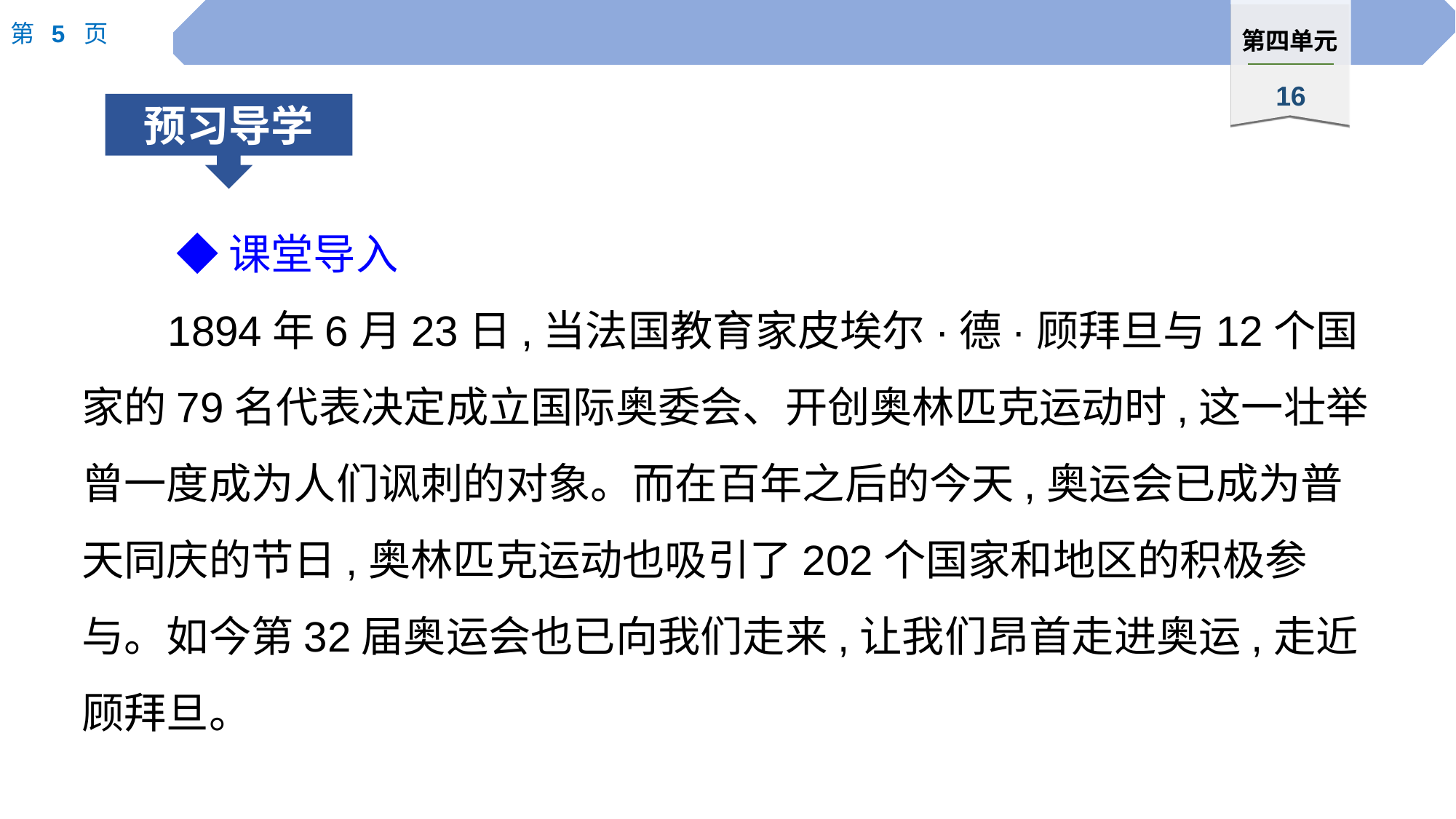

◆课堂导入

1894年6月23日,当法国教育家皮埃尔·德·顾拜旦与12个国家的79名代表决定成立国际奥委会、开创奥林匹克运动时,这一壮举曾一度成为人们讽刺的对象。而在百年之后的今天,奥运会已成为普天同庆的节日,奥林匹克运动也吸引了202个国家和地区的积极参与。如今第32届奥运会也已向我们走来,让我们昂首走进奥运,走近顾拜旦。